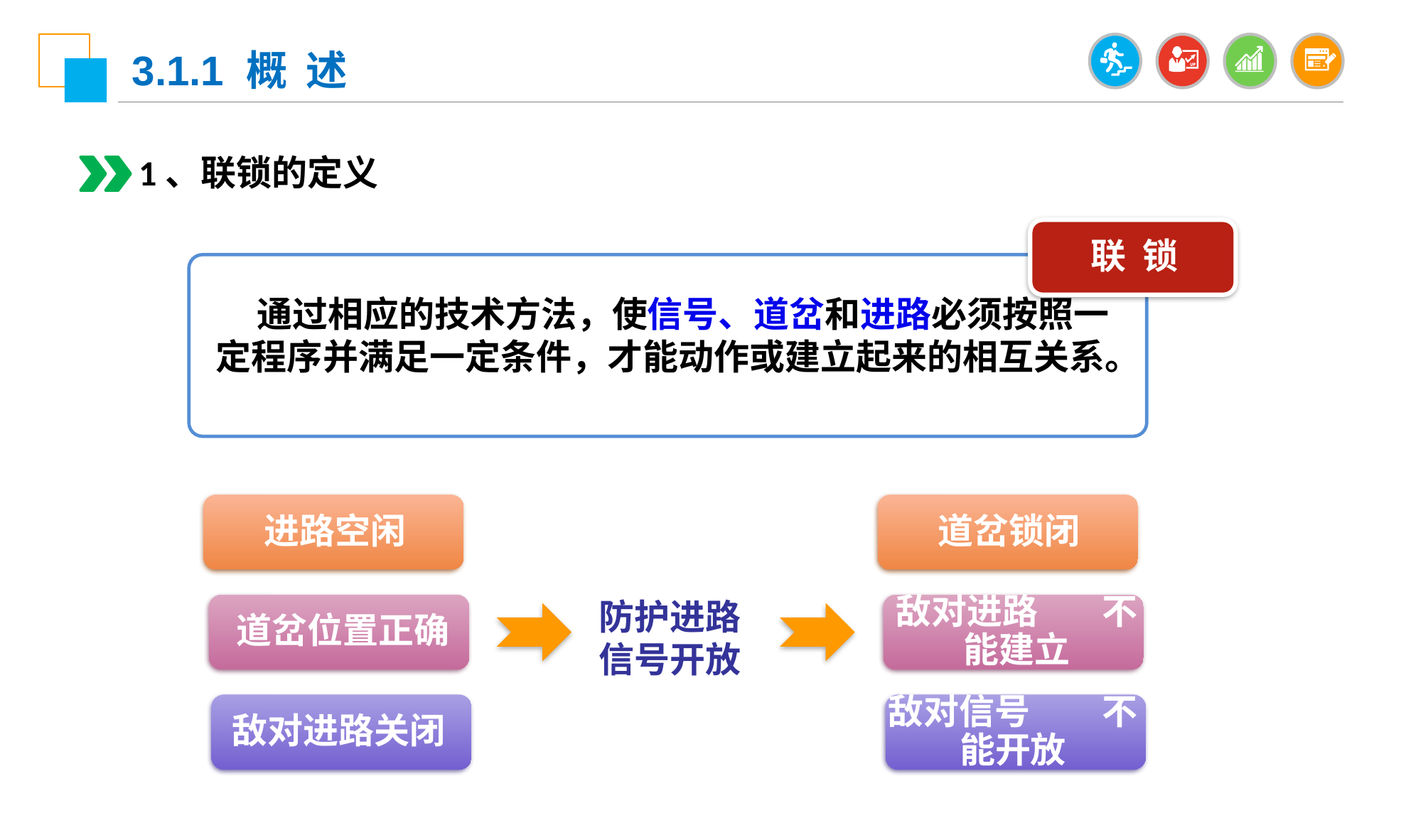

3.1.1 概  述
1、联锁的定义

联  锁

    通过相应的技术方法，使信号、道岔和进路必须按照一定程序并满足一定条件，才能动作或建立起来的相互关系。

进路空闲

道岔锁闭
防护进路信号开放

道岔位置正确

敌对进路        不能建立

敌对进路关闭

敌对信号         不能开放